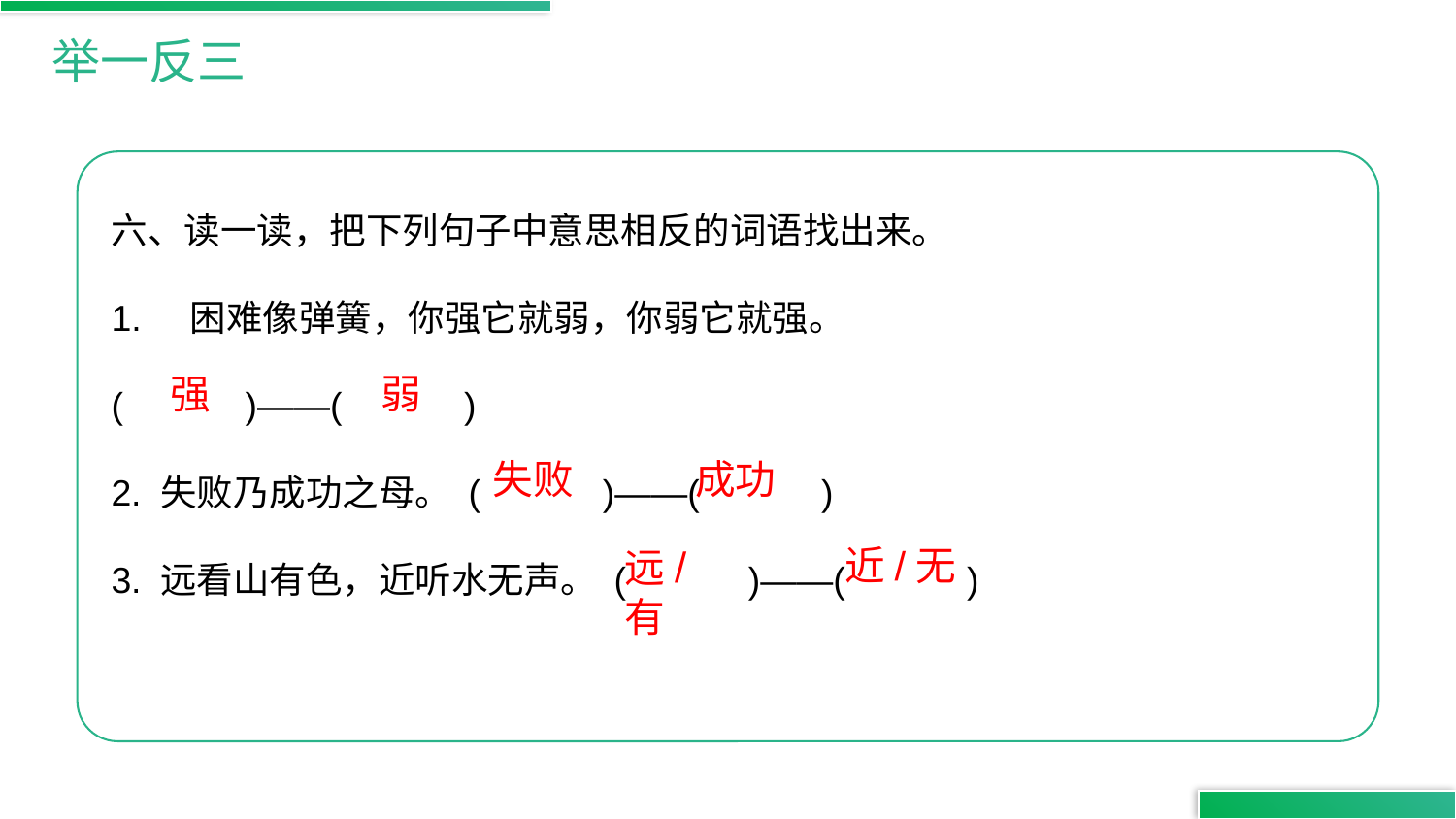

举一反三
六、读一读，把下列句子中意思相反的词语找出来。
困难像弹簧，你强它就弱，你弱它就强。
(            )——(            )
2. 失败乃成功之母。 (            )——(            )
3. 远看山有色，近听水无声。 (            )——(            )
强
弱
失败
成功
远/有
近/无